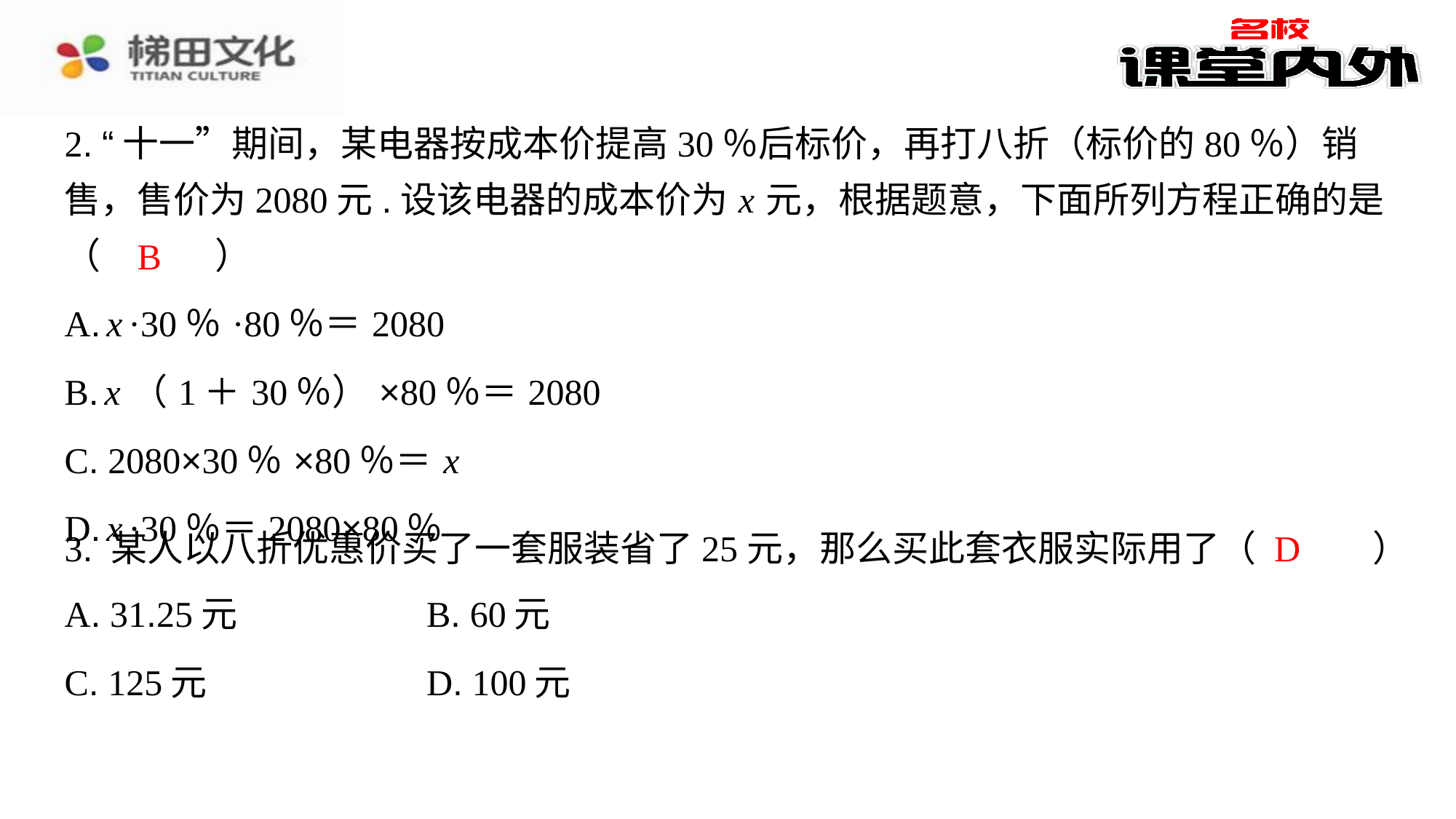

2. “十一”期间，某电器按成本价提高30％后标价，再打八折（标价的80％）销
售，售价为2080元.设该电器的成本价为 x 元，根据题意，下面所列方程正确的是
（　B　）
B
| A. x ·30％·80％＝2080 |
| --- |
| B. x （1＋30％）×80％＝2080 |
| C. 2080×30％×80％＝ x |
| D. x ·30％＝2080×80％ |
D
3. 某人以八折优惠价买了一套服装省了25元，那么买此套衣服实际用了（　D　）
| A. 31.25元 | B. 60元 |
| --- | --- |
| C. 125元 | D. 100元 |